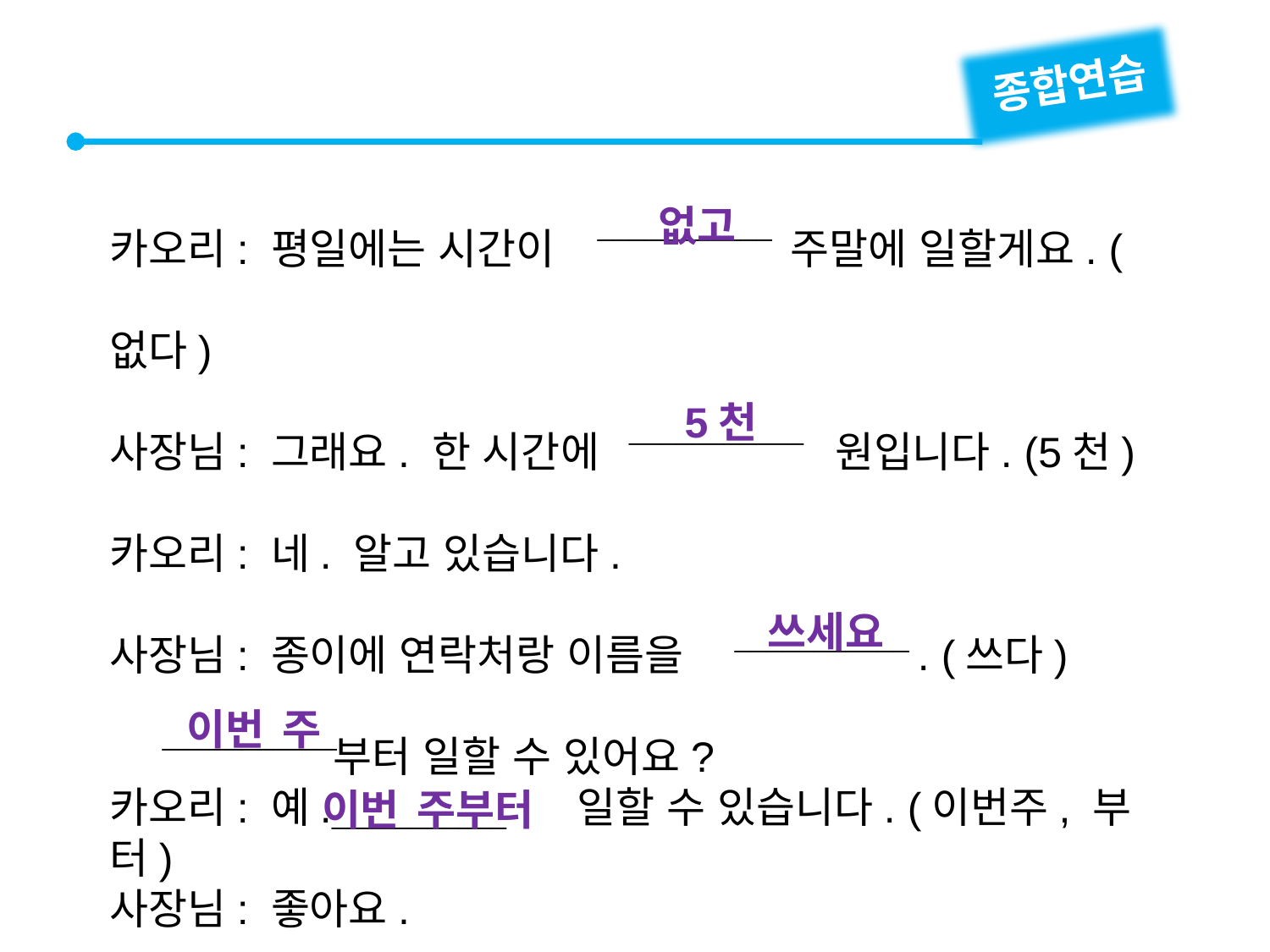

종합연습
카오리: 평일에는 시간이 　　　　　 주말에 일할게요. (없다)
사장님: 그래요. 한 시간에 　　　　　 원입니다. (5천)
카오리: 네. 알고 있습니다.
사장님: 종이에 연락처랑 이름을 　　　　　. (쓰다)
　　　　　 부터 일할 수 있어요?
카오리: 예. 　　　　　 일할 수 있습니다. (이번주, 부터)
사장님: 좋아요.
없고
___________
5천
___________
쓰세요
___________
이번  주
___________
이번  주부터
___________